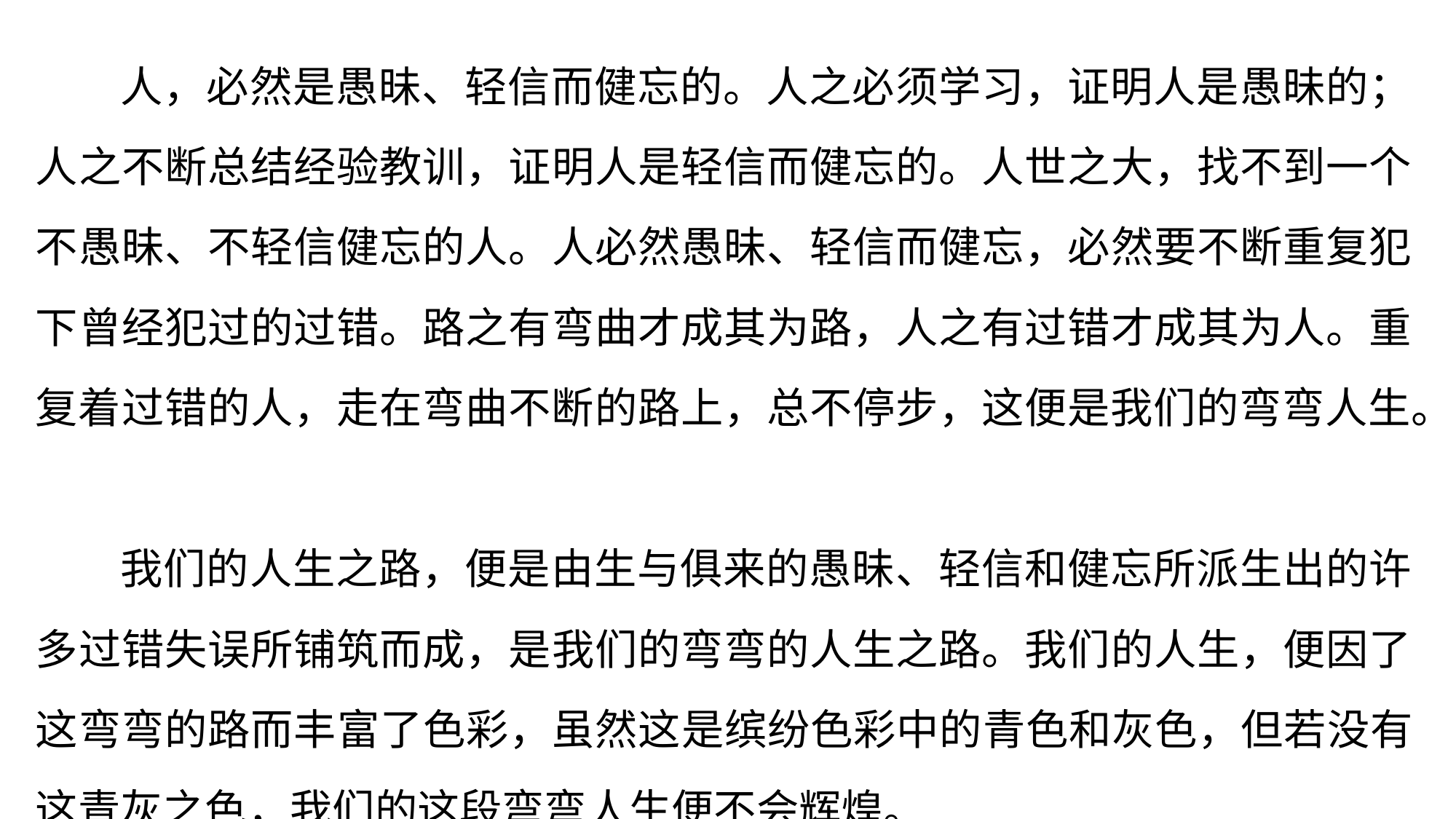

人，必然是愚昧、轻信而健忘的。人之必须学习，证明人是愚昧的；人之不断总结经验教训，证明人是轻信而健忘的。人世之大，找不到一个不愚昧、不轻信健忘的人。人必然愚昧、轻信而健忘，必然要不断重复犯下曾经犯过的过错。路之有弯曲才成其为路，人之有过错才成其为人。重复着过错的人，走在弯曲不断的路上，总不停步，这便是我们的弯弯人生。
我们的人生之路，便是由生与俱来的愚昧、轻信和健忘所派生出的许多过错失误所铺筑而成，是我们的弯弯的人生之路。我们的人生，便因了这弯弯的路而丰富了色彩，虽然这是缤纷色彩中的青色和灰色，但若没有这青灰之色，我们的这段弯弯人生便不会辉煌。